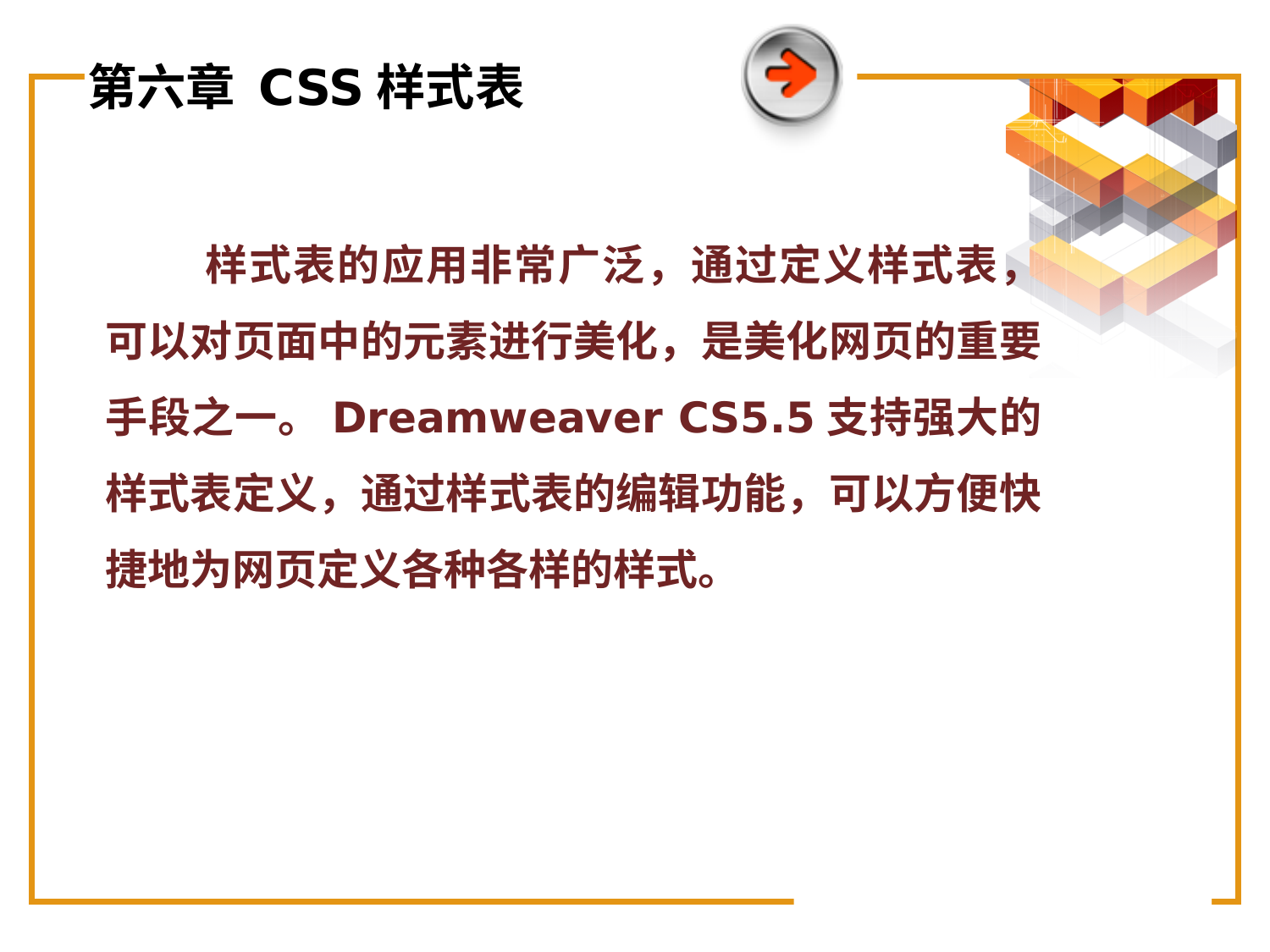

# 第六章 CSS样式表
样式表的应用非常广泛，通过定义样式表，可以对页面中的元素进行美化，是美化网页的重要手段之一。Dreamweaver CS5.5支持强大的样式表定义，通过样式表的编辑功能，可以方便快捷地为网页定义各种各样的样式。